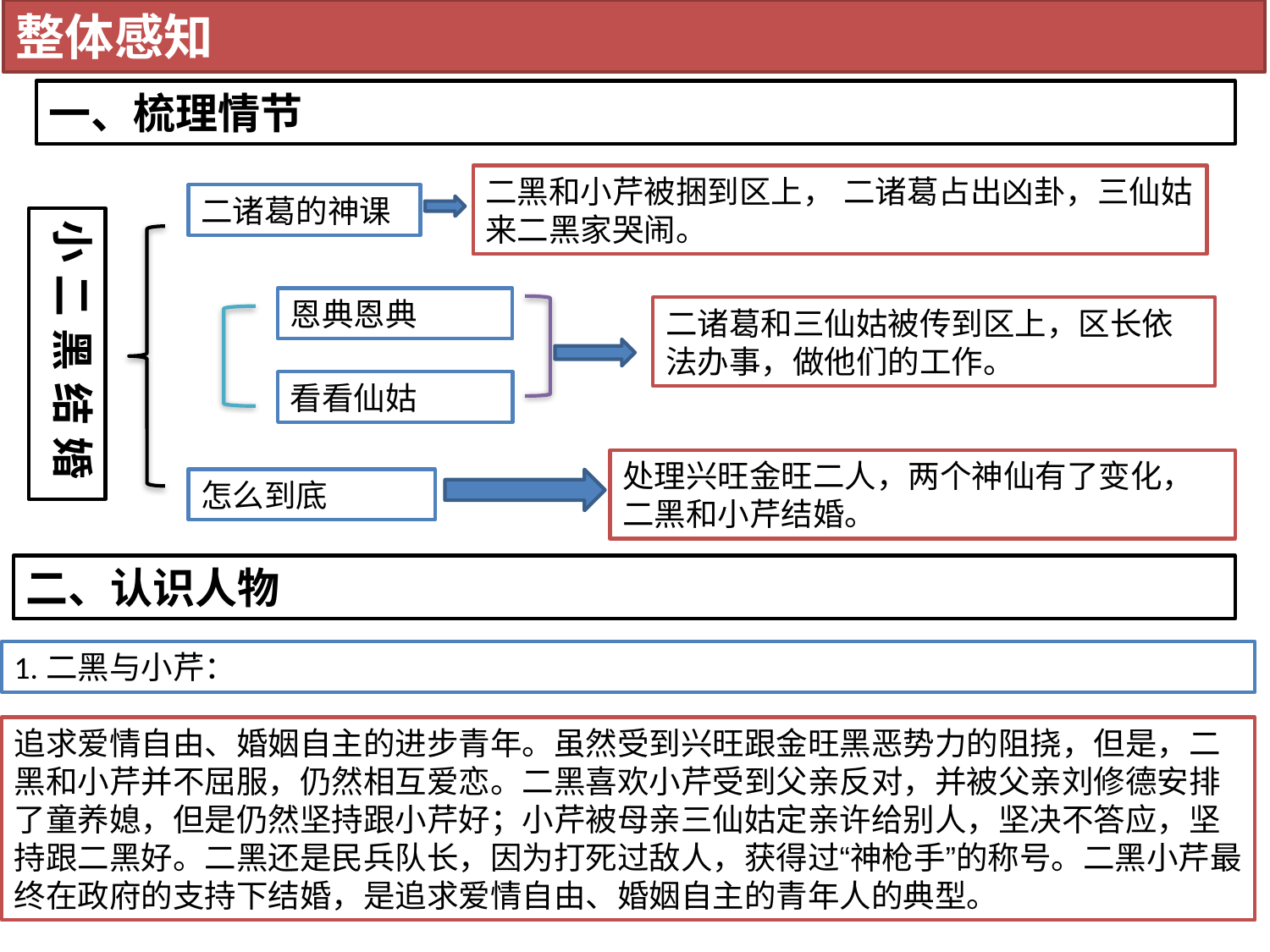

整体感知
一、梳理情节
二黑和小芹被捆到区上， 二诸葛占出凶卦，三仙姑来二黑家哭闹。
二诸葛的神课

小 二 黑 结 婚

恩典恩典

二诸葛和三仙姑被传到区上，区长依法办事，做他们的工作。

看看仙姑
处理兴旺金旺二人，两个神仙有了变化，二黑和小芹结婚。
怎么到底

二、认识人物
1.二黑与小芹：
追求爱情自由、婚姻自主的进步青年。虽然受到兴旺跟金旺黑恶势力的阻挠，但是，二黑和小芹并不屈服，仍然相互爱恋。二黑喜欢小芹受到父亲反对，并被父亲刘修德安排了童养媳，但是仍然坚持跟小芹好；小芹被母亲三仙姑定亲许给别人，坚决不答应，坚持跟二黑好。二黑还是民兵队长，因为打死过敌人，获得过“神枪手”的称号。二黑小芹最终在政府的支持下结婚，是追求爱情自由、婚姻自主的青年人的典型。